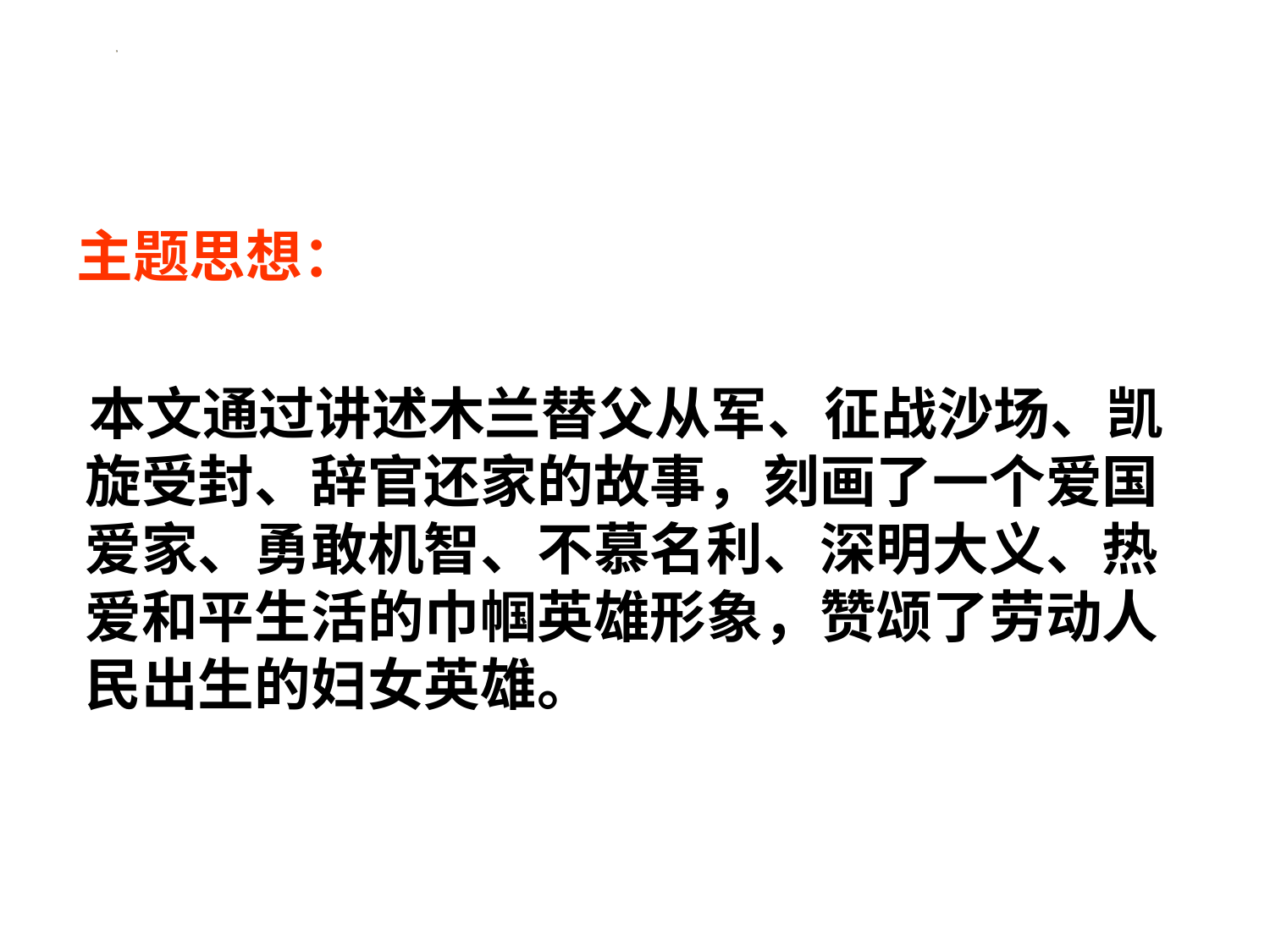

主题思想：

   本文通过讲述木兰替父从军、征战沙场、凯旋受封、辞官还家的故事，刻画了一个爱国爱家、勇敢机智、不慕名利、深明大义、热爱和平生活的巾帼英雄形象，赞颂了劳动人民出生的妇女英雄。